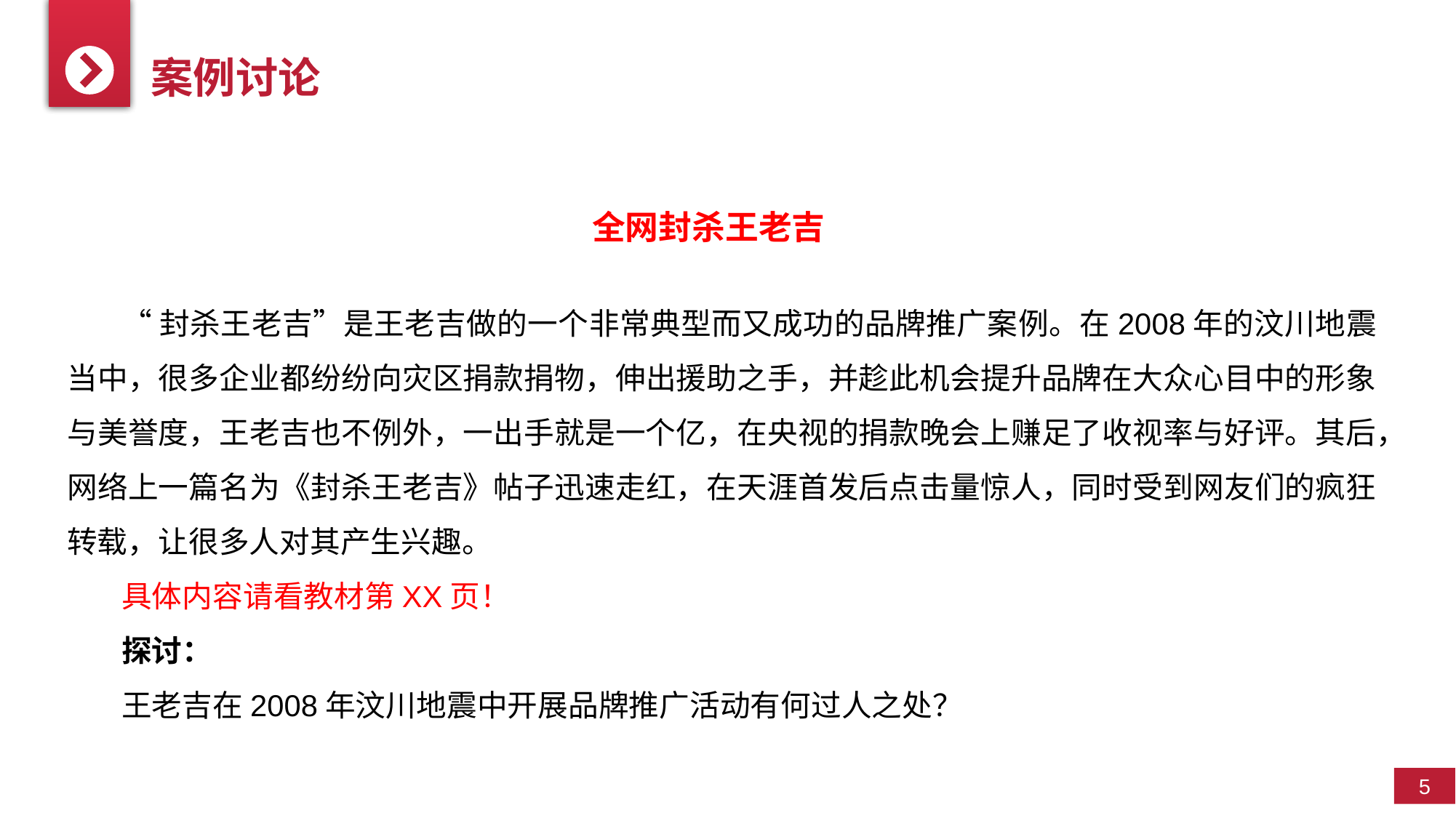

案例讨论

全网封杀王老吉
“封杀王老吉”是王老吉做的一个非常典型而又成功的品牌推广案例。在2008年的汶川地震当中，很多企业都纷纷向灾区捐款捐物，伸出援助之手，并趁此机会提升品牌在大众心目中的形象与美誉度，王老吉也不例外，一出手就是一个亿，在央视的捐款晚会上赚足了收视率与好评。其后，网络上一篇名为《封杀王老吉》帖子迅速走红，在天涯首发后点击量惊人，同时受到网友们的疯狂转载，让很多人对其产生兴趣。
具体内容请看教材第XX页！
探讨：
王老吉在2008年汶川地震中开展品牌推广活动有何过人之处？